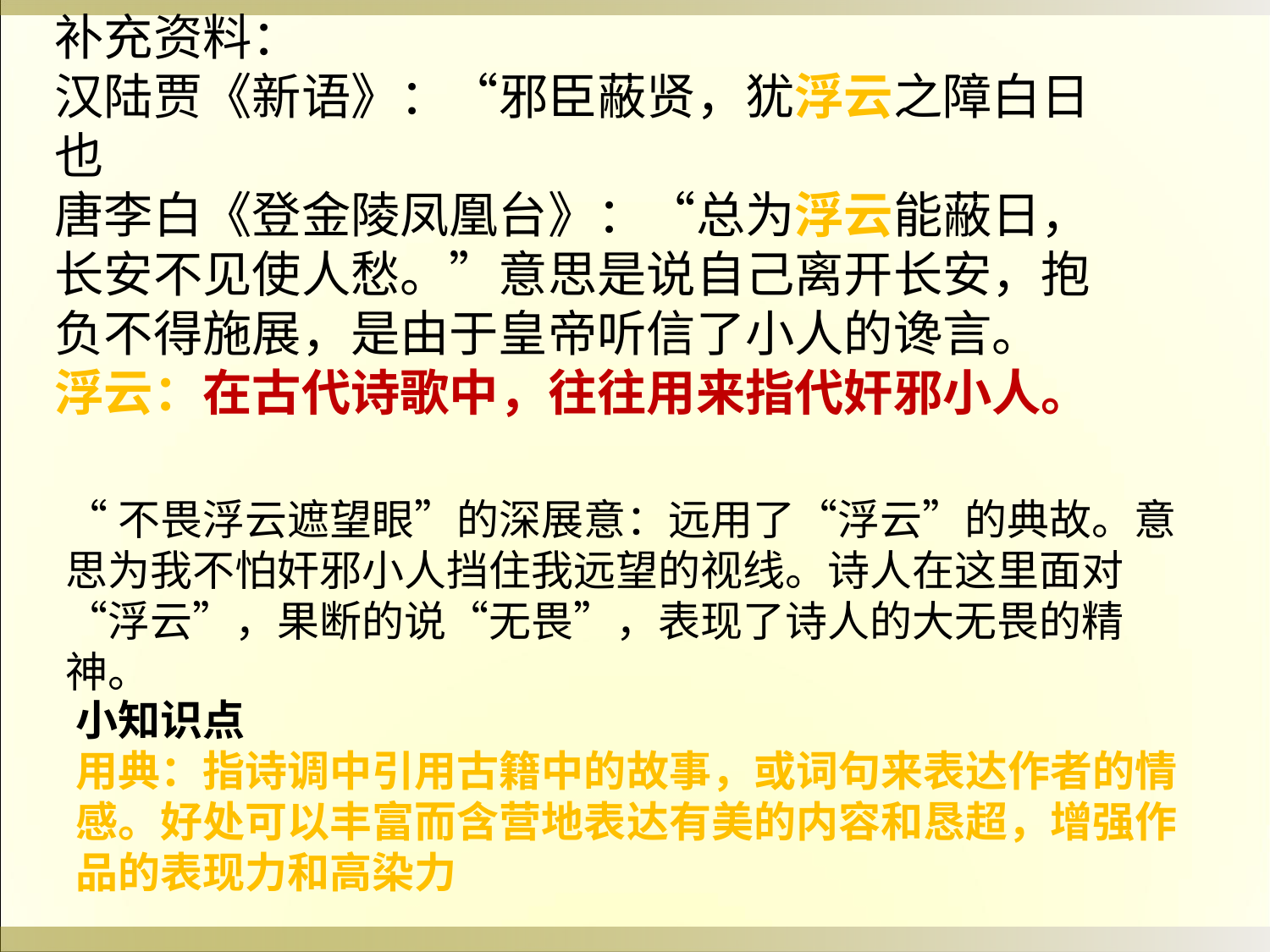

补充资料：
汉陆贾《新语》：“邪臣蔽贤，犹浮云之障白日也
唐李白《登金陵凤凰台》：“总为浮云能蔽日，长安不见使人愁。”意思是说自己离开长安，抱负不得施展，是由于皇帝听信了小人的谗言。
浮云：在古代诗歌中，往往用来指代奸邪小人。
“不畏浮云遮望眼”的深展意：远用了“浮云”的典故。意思为我不怕奸邪小人挡住我远望的视线。诗人在这里面对“浮云”，果断的说“无畏”，表现了诗人的大无畏的精神。
小知识点
用典：指诗调中引用古籍中的故事，或词句来表达作者的情感。好处可以丰富而含营地表达有美的内容和恳超，增强作品的表现力和高染力